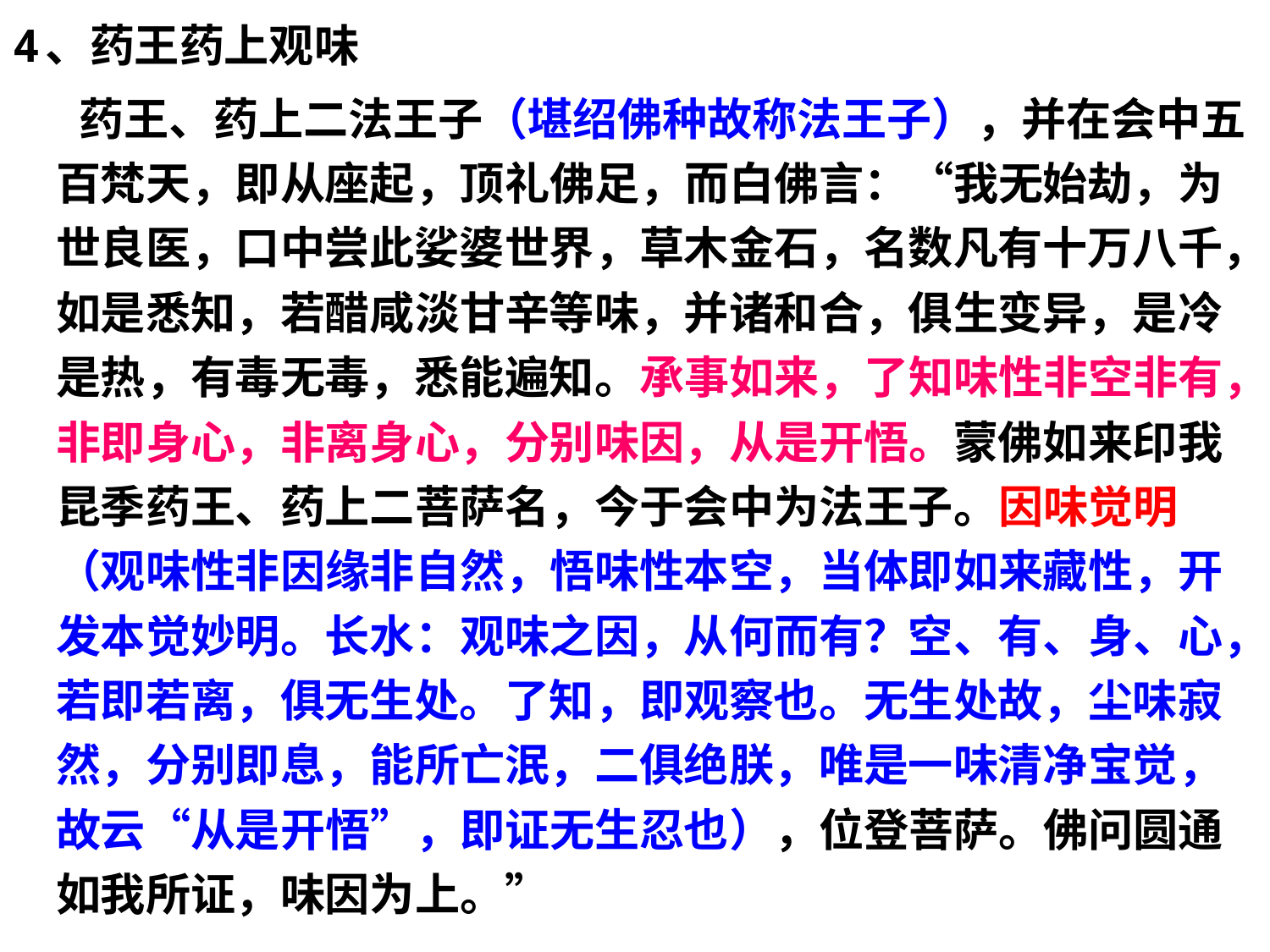

4、药王药上观味
      药王、药上二法王子（堪绍佛种故称法王子），并在会中五百梵天，即从座起，顶礼佛足，而白佛言：“我无始劫，为世良医，口中尝此娑婆世界，草木金石，名数凡有十万八千，如是悉知，若醋咸淡甘辛等味，并诸和合，俱生变异，是冷是热，有毒无毒，悉能遍知。承事如来，了知味性非空非有，非即身心，非离身心，分别味因，从是开悟。蒙佛如来印我昆季药王、药上二菩萨名，今于会中为法王子。因味觉明（观味性非因缘非自然，悟味性本空，当体即如来藏性，开发本觉妙明。长水：观味之因，从何而有？空、有、身、心，若即若离，俱无生处。了知，即观察也。无生处故，尘味寂然，分别即息，能所亡泯，二俱绝朕，唯是一味清净宝觉，故云“从是开悟”，即证无生忍也），位登菩萨。佛问圆通如我所证，味因为上。”